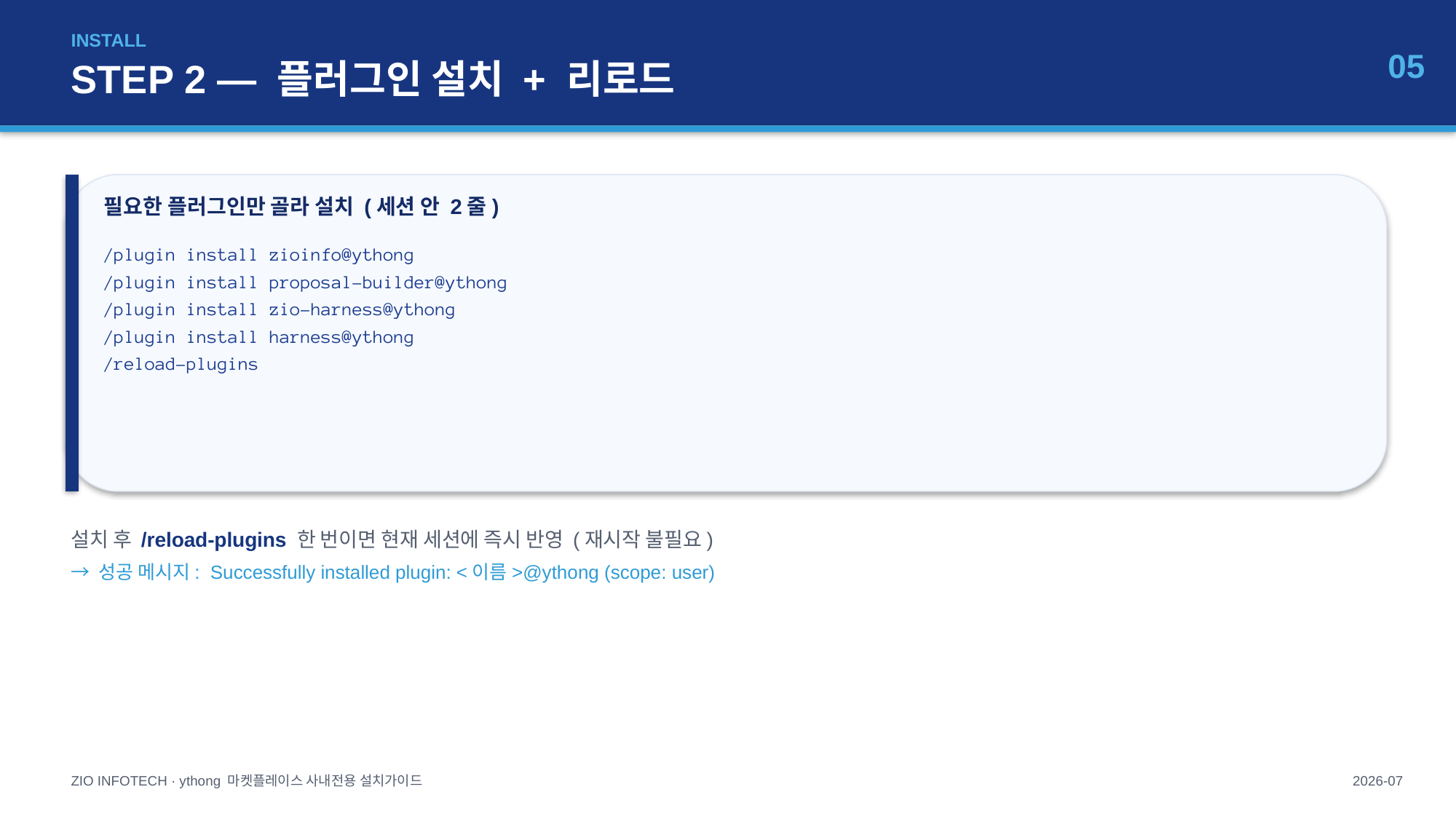

INSTALL
STEP 2 — 플러그인 설치 + 리로드
05

필요한 플러그인만 골라 설치 (세션 안 2줄)
/plugin install zioinfo@ythong
/plugin install proposal-builder@ythong
/plugin install zio-harness@ythong
/plugin install harness@ythong
/reload-plugins
설치 후 /reload-plugins 한 번이면 현재 세션에 즉시 반영 (재시작 불필요)
→ 성공 메시지:  Successfully installed plugin: <이름>@ythong (scope: user)
ZIO INFOTECH · ythong 마켓플레이스 사내전용 설치가이드
2026-07